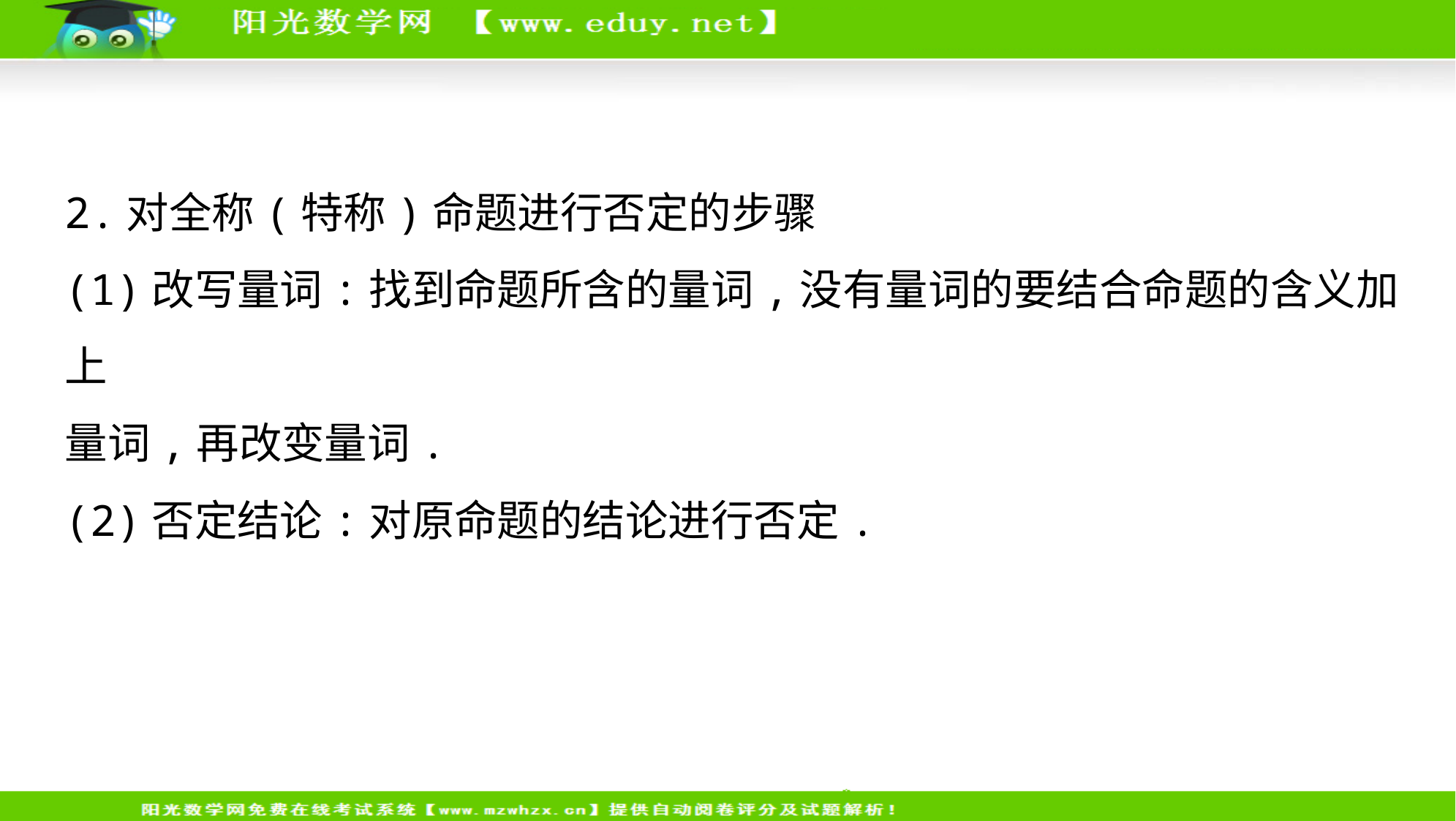

2.对全称(特称)命题进行否定的步骤
(1)改写量词:找到命题所含的量词,没有量词的要结合命题的含义加上
量词,再改变量词.
(2)否定结论:对原命题的结论进行否定.